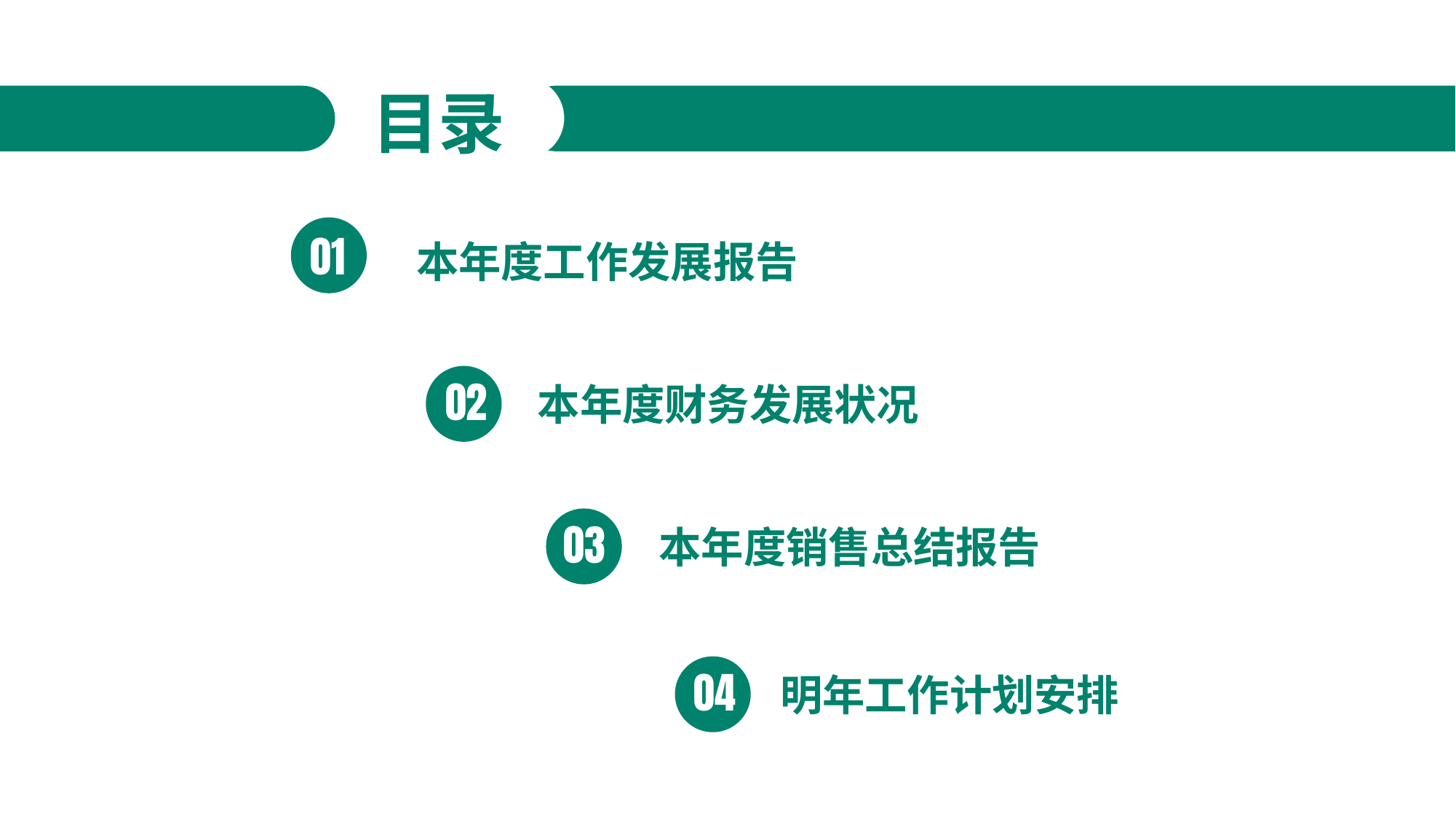

目录

01
本年度工作发展报告

02
本年度财务发展状况

03
本年度销售总结报告

04
明年工作计划安排